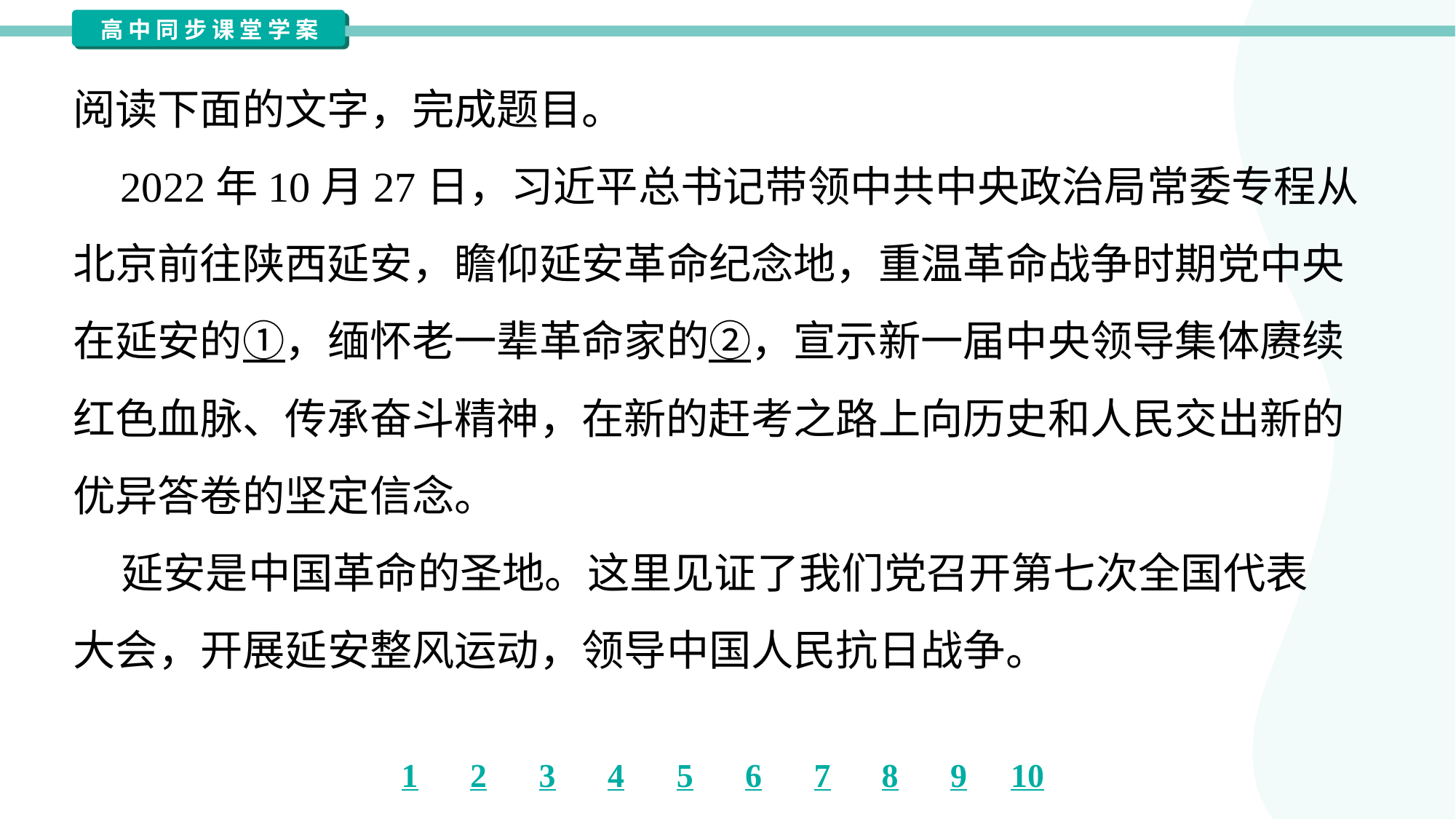

阅读下面的文字，完成题目。
    2022年10月27日，习近平总书记带领中共中央政治局常委专程从
北京前往陕西延安，瞻仰延安革命纪念地，重温革命战争时期党中央
在延安的①，缅怀老一辈革命家的②，宣示新一届中央领导集体赓续
红色血脉、传承奋斗精神，在新的赶考之路上向历史和人民交出新的
优异答卷的坚定信念。
    延安是中国革命的圣地。这里见证了我们党召开第七次全国代表
大会，开展延安整风运动，领导中国人民抗日战争。